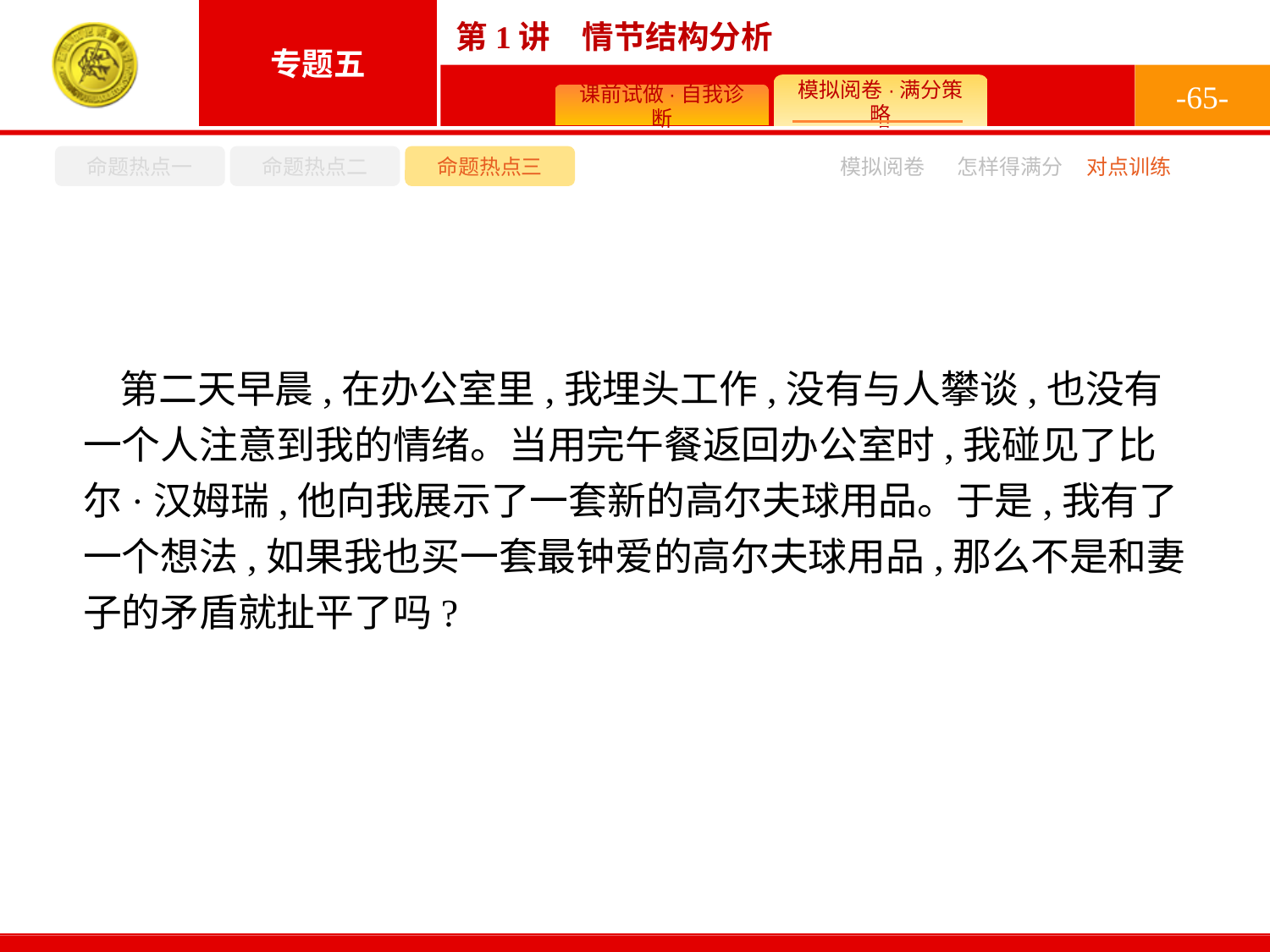

-65-
命题热点一
命题热点二
命题热点三
模拟阅卷
怎样得满分
对点训练
第二天早晨,在办公室里,我埋头工作,没有与人攀谈,也没有一个人注意到我的情绪。当用完午餐返回办公室时,我碰见了比尔·汉姆瑞,他向我展示了一套新的高尔夫球用品。于是,我有了一个想法,如果我也买一套最钟爱的高尔夫球用品,那么不是和妻子的矛盾就扯平了吗?